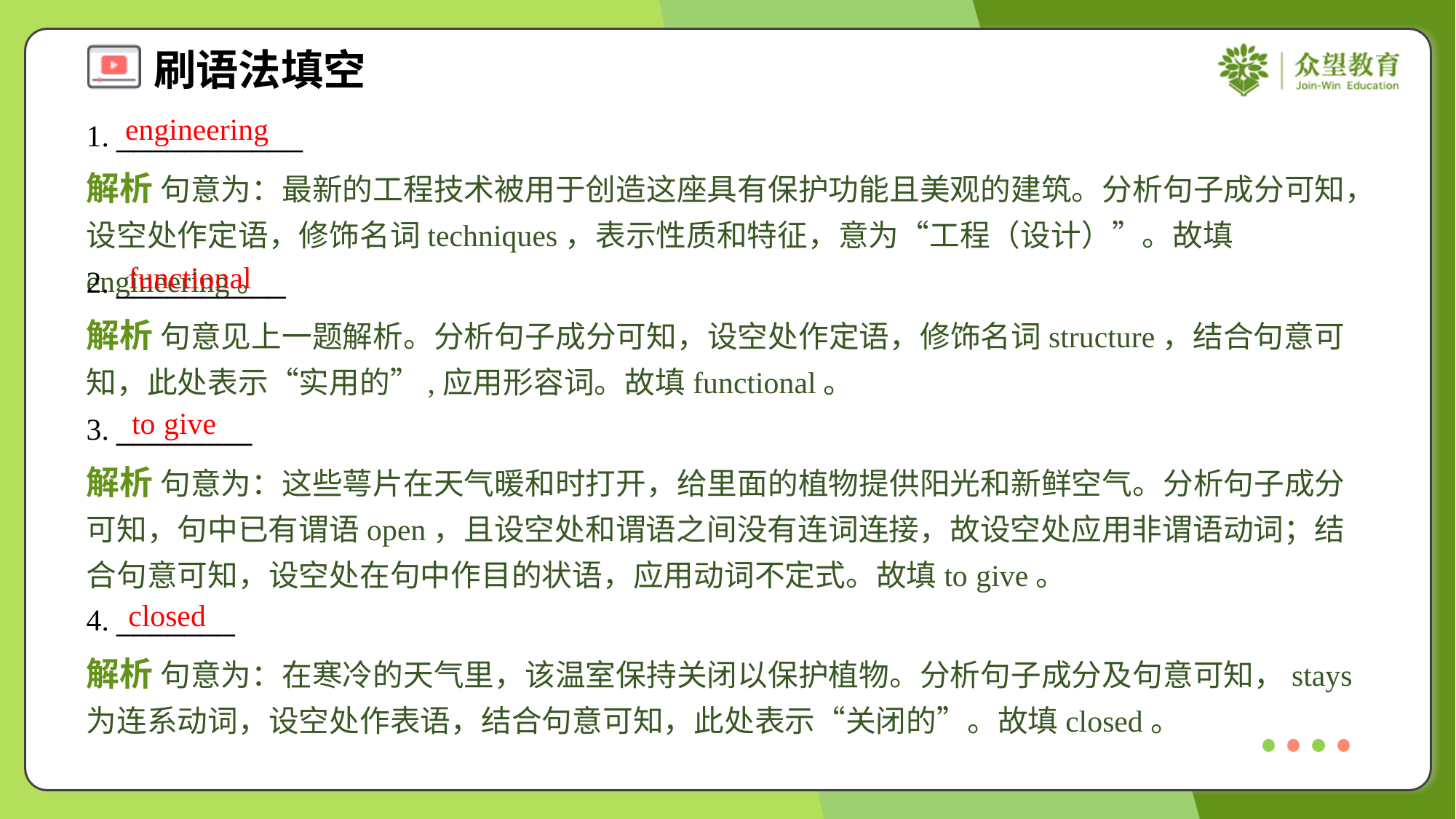

engineering
1. ___________
解析 句意为：最新的工程技术被用于创造这座具有保护功能且美观的建筑。分析句子成分可知，设空处作定语，修饰名词techniques，表示性质和特征，意为“工程（设计）”。故填engineering。
functional
2. __________
解析 句意见上一题解析。分析句子成分可知，设空处作定语，修饰名词structure，结合句意可知，此处表示“实用的”,应用形容词。故填functional。
to give
3. ________
解析 句意为：这些萼片在天气暖和时打开，给里面的植物提供阳光和新鲜空气。分析句子成分可知，句中已有谓语open，且设空处和谓语之间没有连词连接，故设空处应用非谓语动词；结合句意可知，设空处在句中作目的状语，应用动词不定式。故填to give。
closed
4. _______
解析 句意为：在寒冷的天气里，该温室保持关闭以保护植物。分析句子成分及句意可知，stays为连系动词，设空处作表语，结合句意可知，此处表示“关闭的”。故填closed。